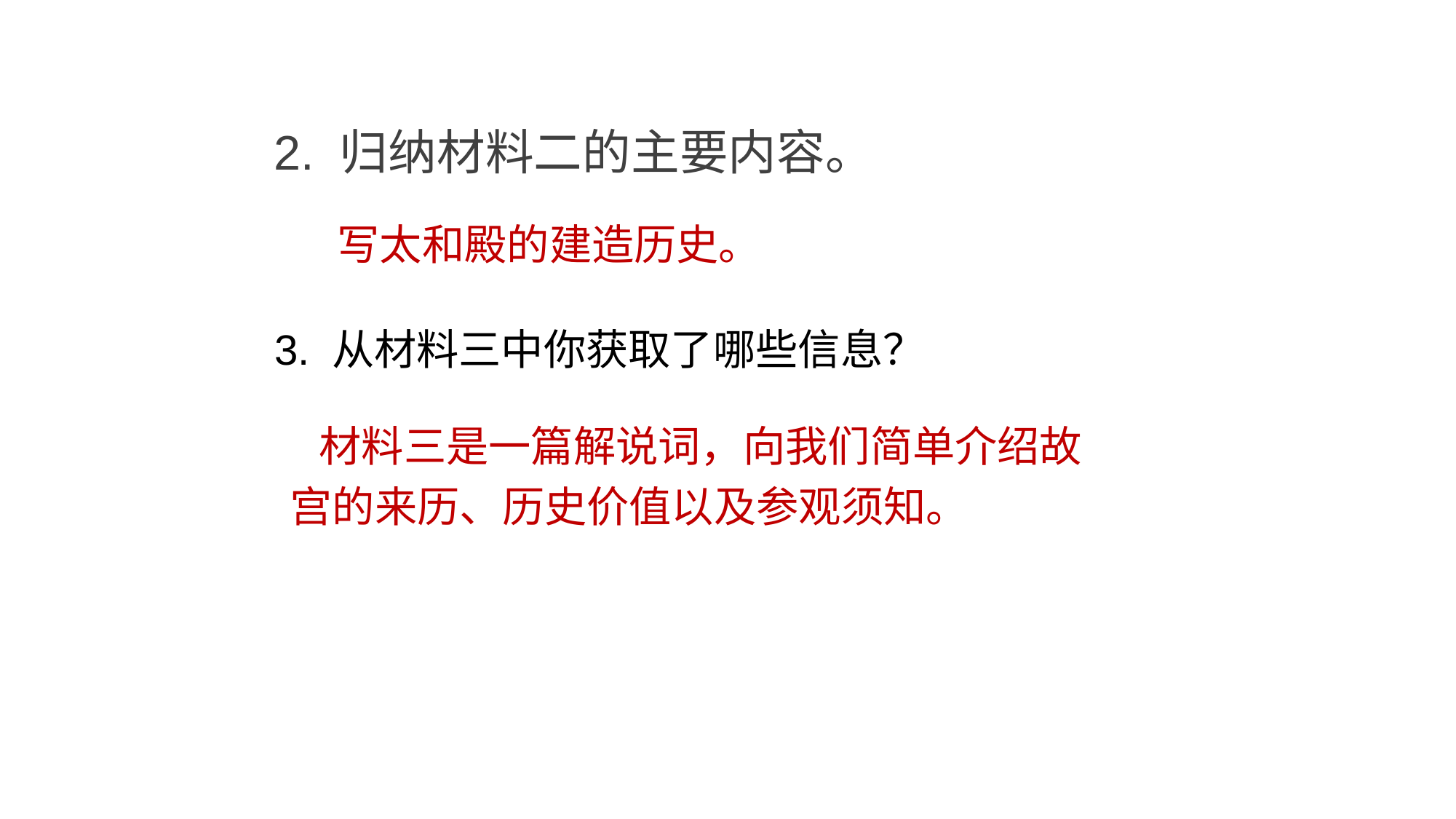

2. 归纳材料二的主要内容。
写太和殿的建造历史。
 3. 从材料三中你获取了哪些信息？
  材料三是一篇解说词，向我们简单介绍故宫的来历、历史价值以及参观须知。